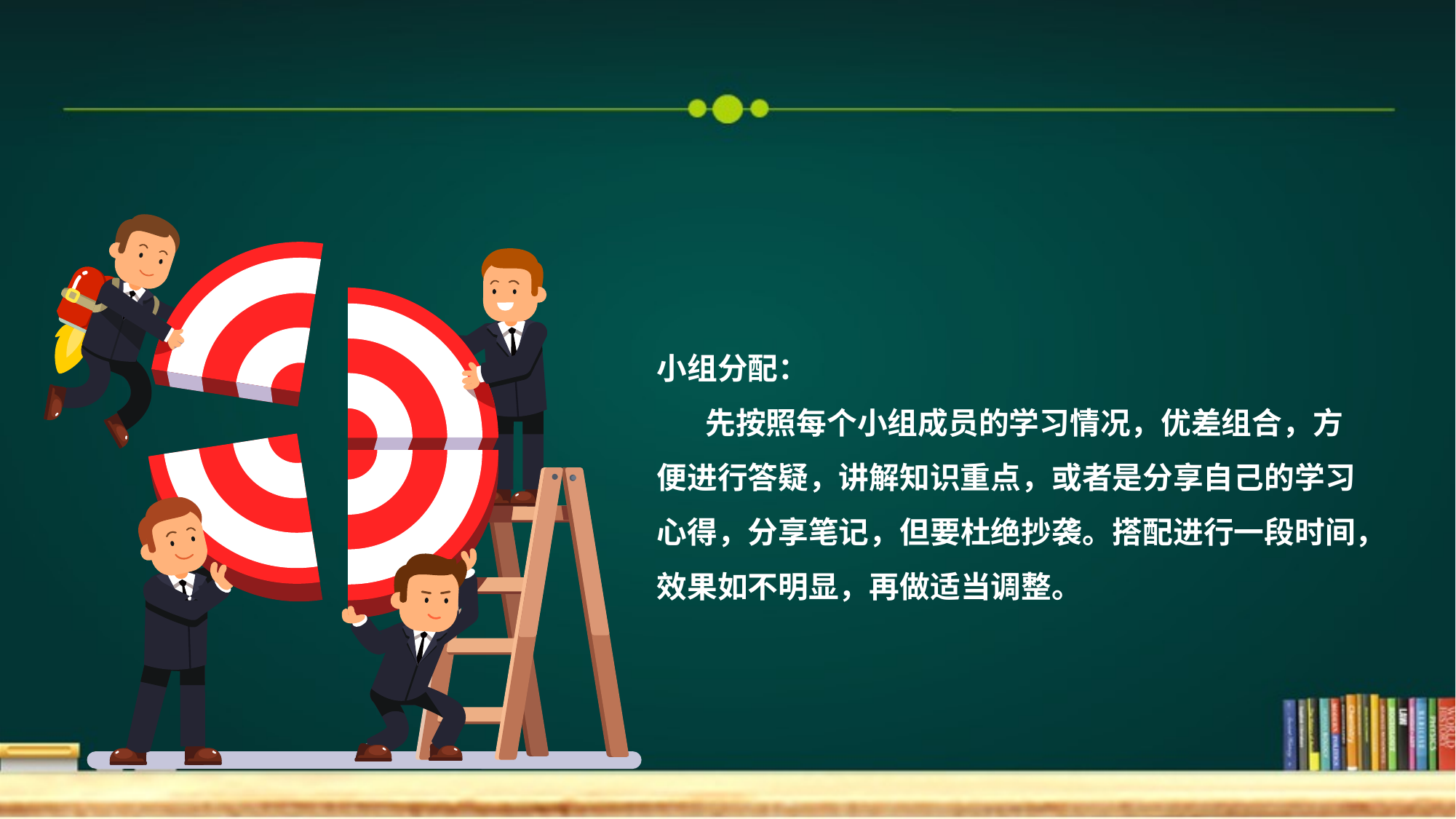

小组分配：
      先按照每个小组成员的学习情况，优差组合，方便进行答疑，讲解知识重点，或者是分享自己的学习心得，分享笔记，但要杜绝抄袭。搭配进行一段时间，效果如不明显，再做适当调整。